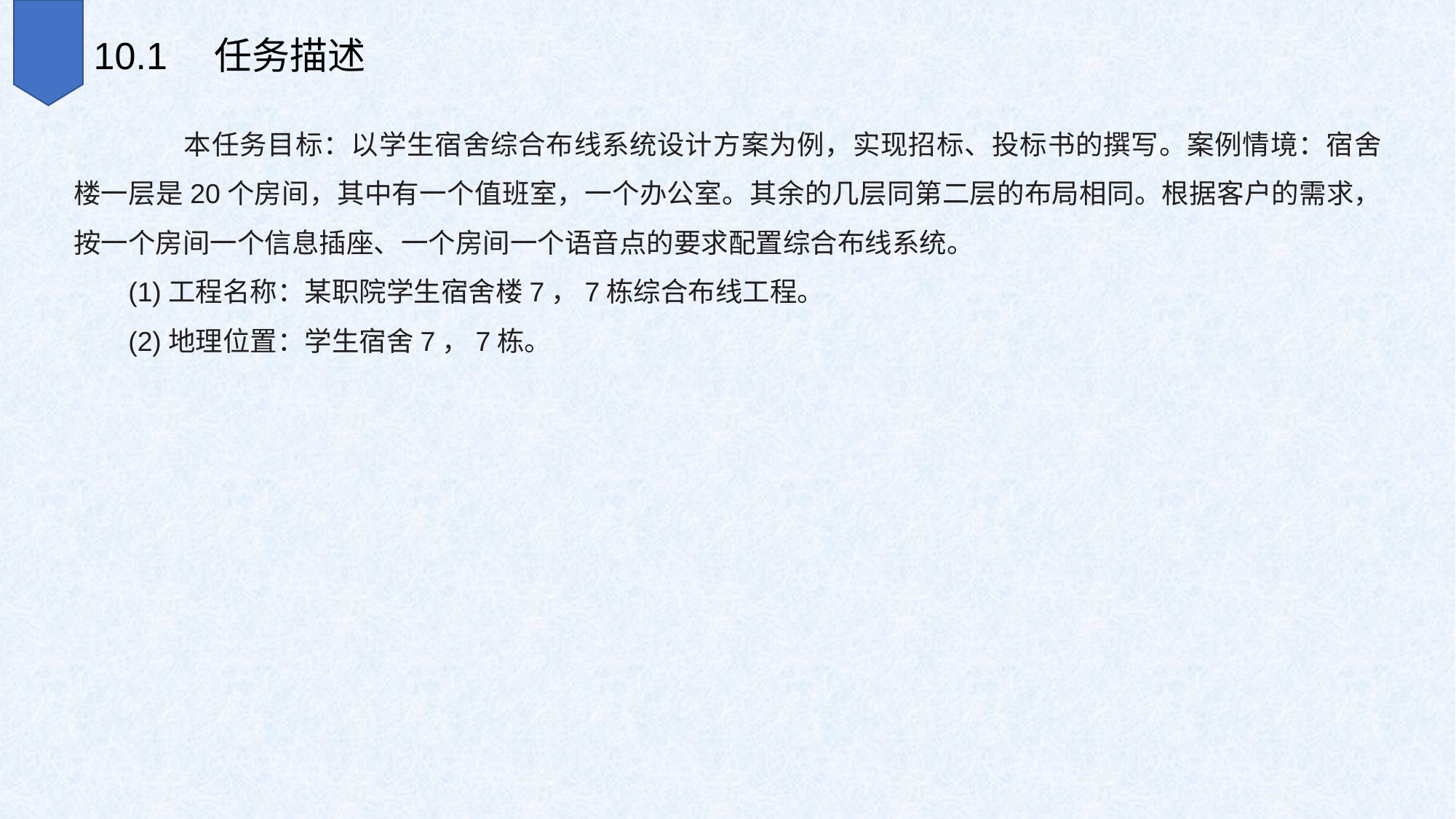

10.1　任务描述
　　本任务目标：以学生宿舍综合布线系统设计方案为例，实现招标、投标书的撰写。案例情境：宿舍楼一层是20个房间，其中有一个值班室，一个办公室。其余的几层同第二层的布局相同。根据客户的需求，按一个房间一个信息插座、一个房间一个语音点的要求配置综合布线系统。
(1)工程名称：某职院学生宿舍楼7，7栋综合布线工程。
(2)地理位置：学生宿舍7，7栋。